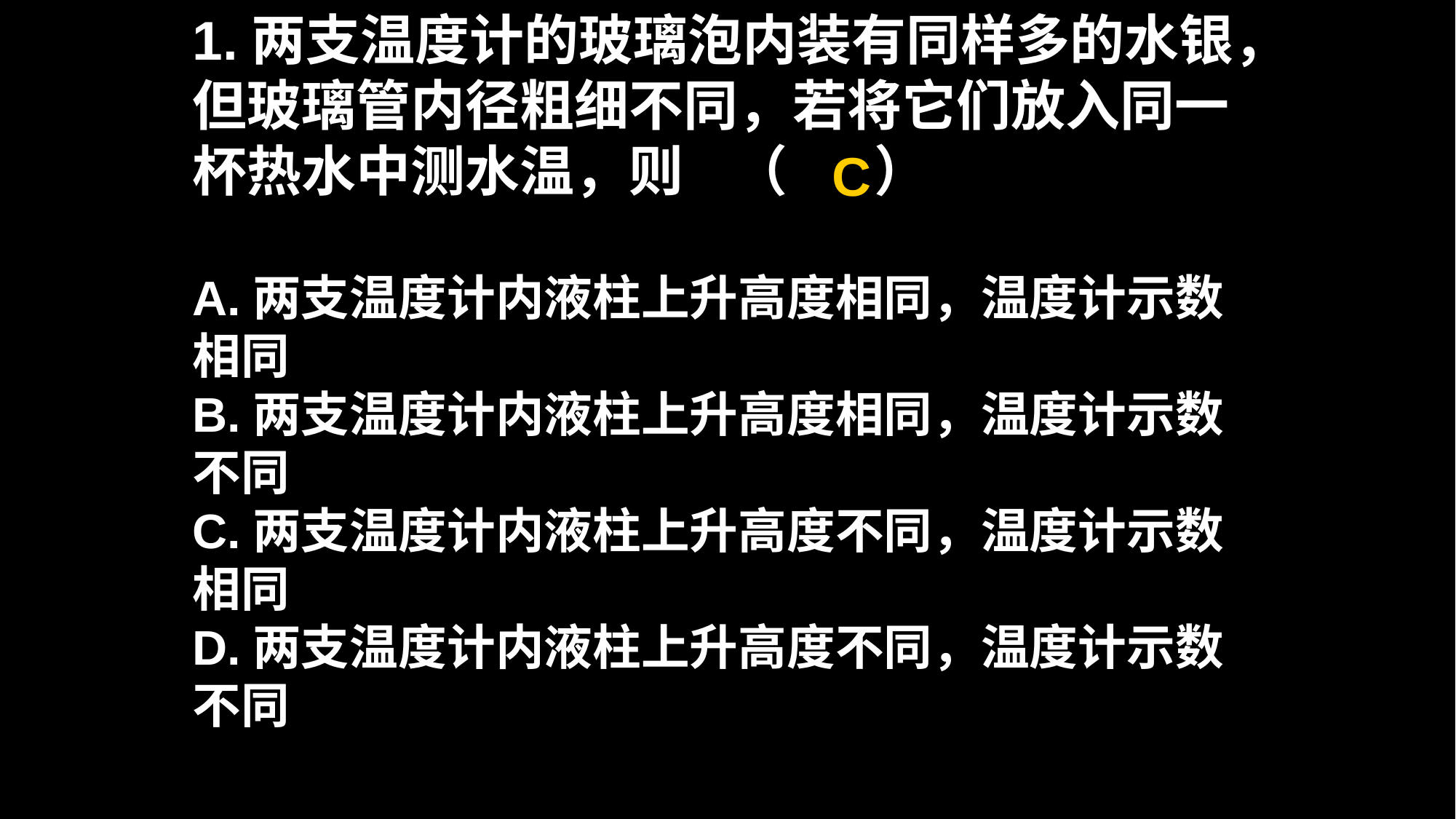

1.两支温度计的玻璃泡内装有同样多的水银，
但玻璃管内径粗细不同，若将它们放入同一
杯热水中测水温，则    （       ）

A.两支温度计内液柱上升高度相同，温度计示数相同
B.两支温度计内液柱上升高度相同，温度计示数不同
C.两支温度计内液柱上升高度不同，温度计示数相同
D.两支温度计内液柱上升高度不同，温度计示数不同

C